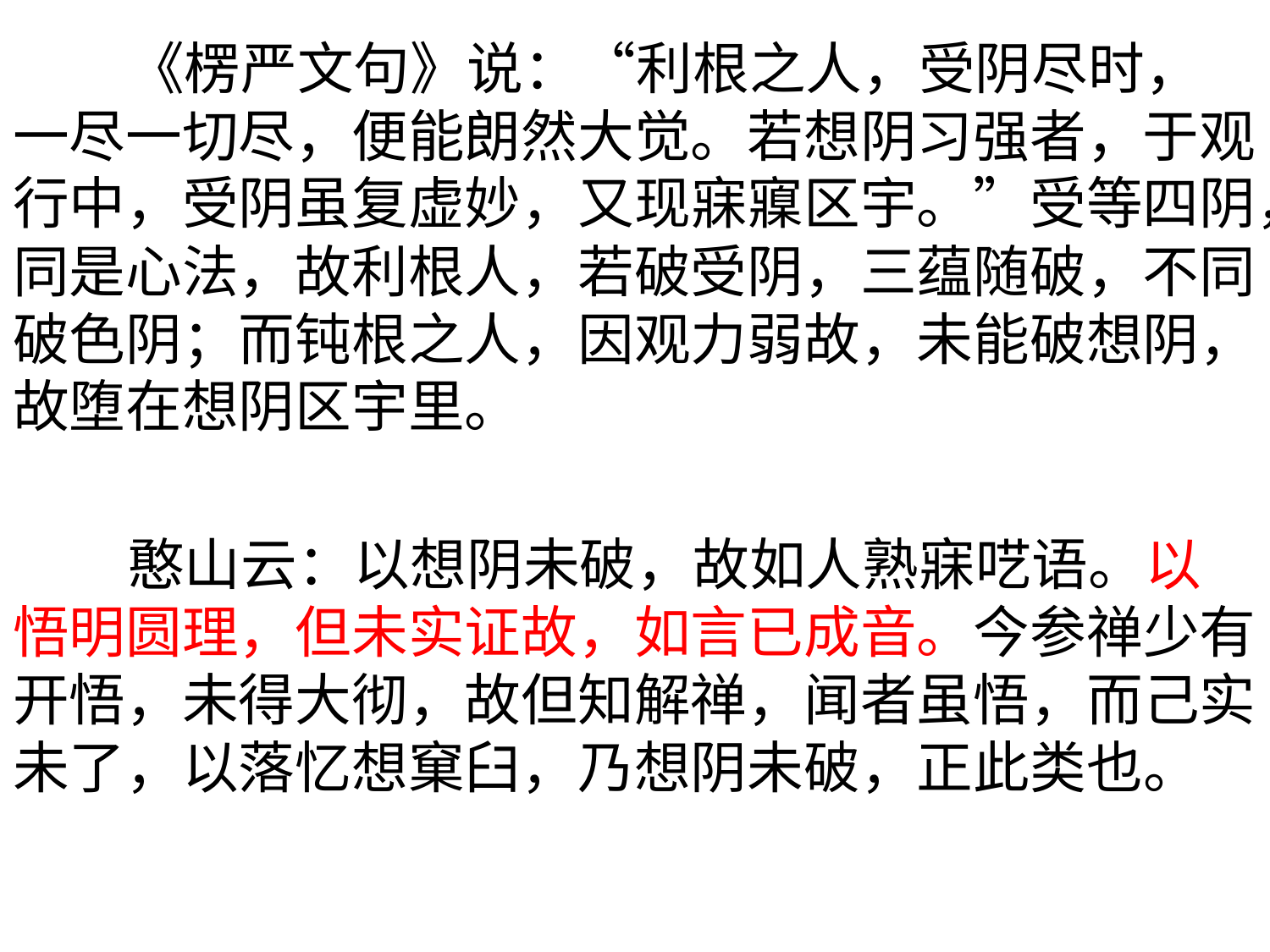

《楞严文句》说：“利根之人，受阴尽时，一尽一切尽，便能朗然大觉。若想阴习强者，于观行中，受阴虽复虚妙，又现寐寱区宇。”受等四阴，同是心法，故利根人，若破受阴，三蕴随破，不同破色阴；而钝根之人，因观力弱故，未能破想阴，故堕在想阴区宇里。

        憨山云：以想阴未破，故如人熟寐呓语。以悟明圆理，但未实证故，如言已成音。今参禅少有开悟，未得大彻，故但知解禅，闻者虽悟，而己实未了，以落忆想窠臼，乃想阴未破，正此类也。